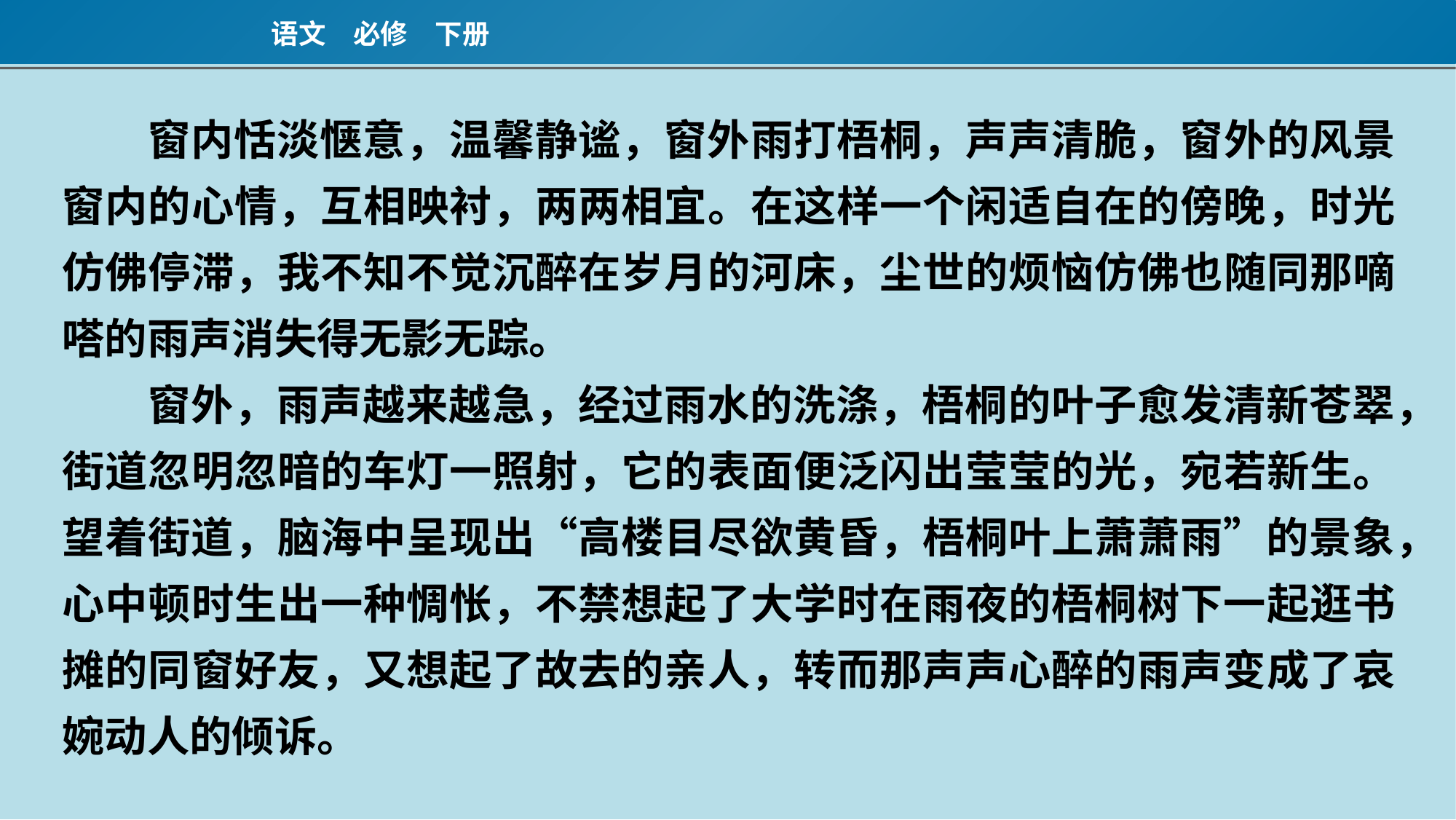

窗内恬淡惬意，温馨静谧，窗外雨打梧桐，声声清脆，窗外的风景窗内的心情，互相映衬，两两相宜。在这样一个闲适自在的傍晚，时光仿佛停滞，我不知不觉沉醉在岁月的河床，尘世的烦恼仿佛也随同那嘀嗒的雨声消失得无影无踪。
窗外，雨声越来越急，经过雨水的洗涤，梧桐的叶子愈发清新苍翠，街道忽明忽暗的车灯一照射，它的表面便泛闪出莹莹的光，宛若新生。望着街道，脑海中呈现出“高楼目尽欲黄昏，梧桐叶上萧萧雨”的景象，心中顿时生出一种惆怅，不禁想起了大学时在雨夜的梧桐树下一起逛书摊的同窗好友，又想起了故去的亲人，转而那声声心醉的雨声变成了哀婉动人的倾诉。